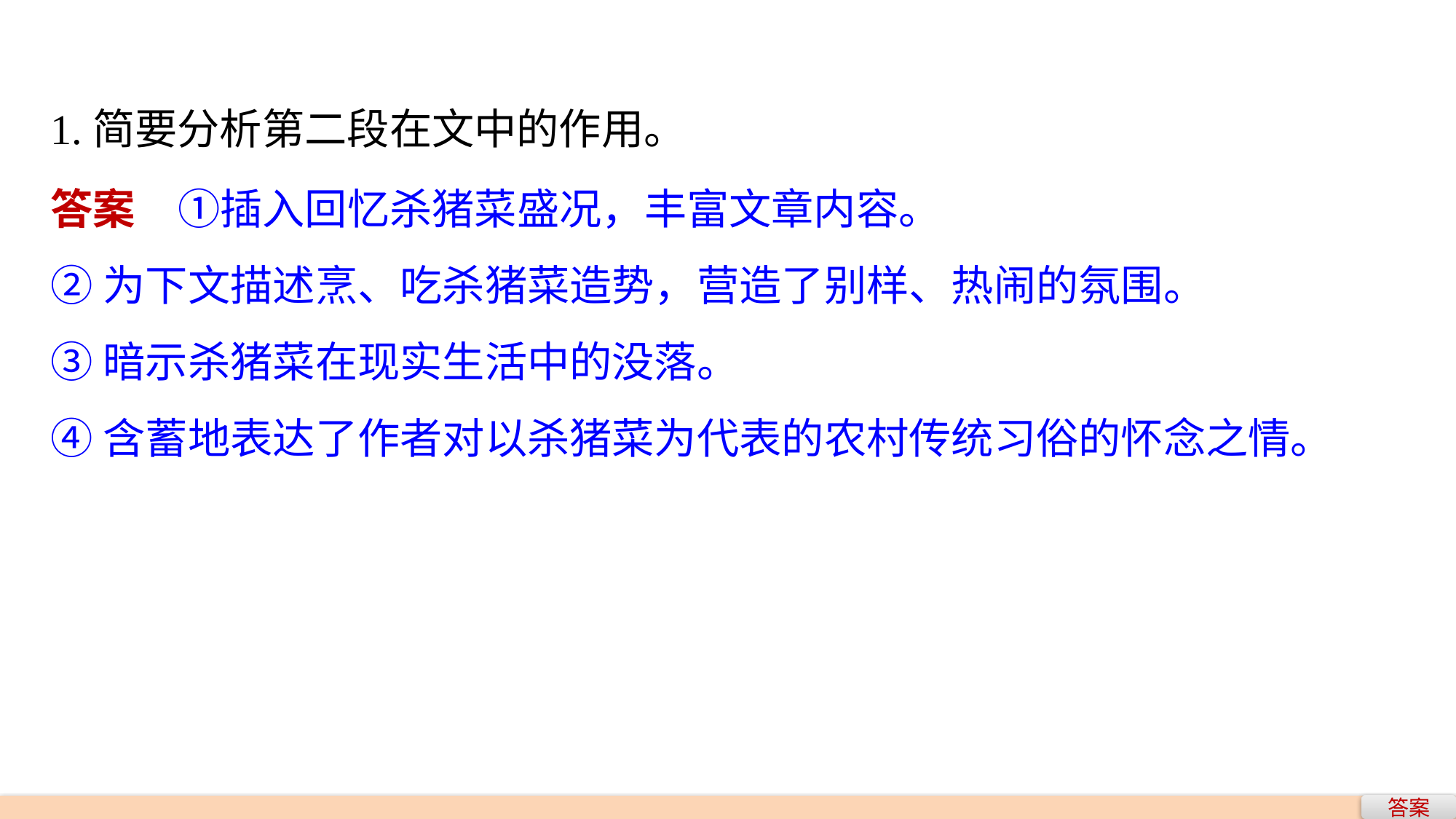

1.简要分析第二段在文中的作用。
答案　①插入回忆杀猪菜盛况，丰富文章内容。
②为下文描述烹、吃杀猪菜造势，营造了别样、热闹的氛围。
③暗示杀猪菜在现实生活中的没落。
④含蓄地表达了作者对以杀猪菜为代表的农村传统习俗的怀念之情。
答案